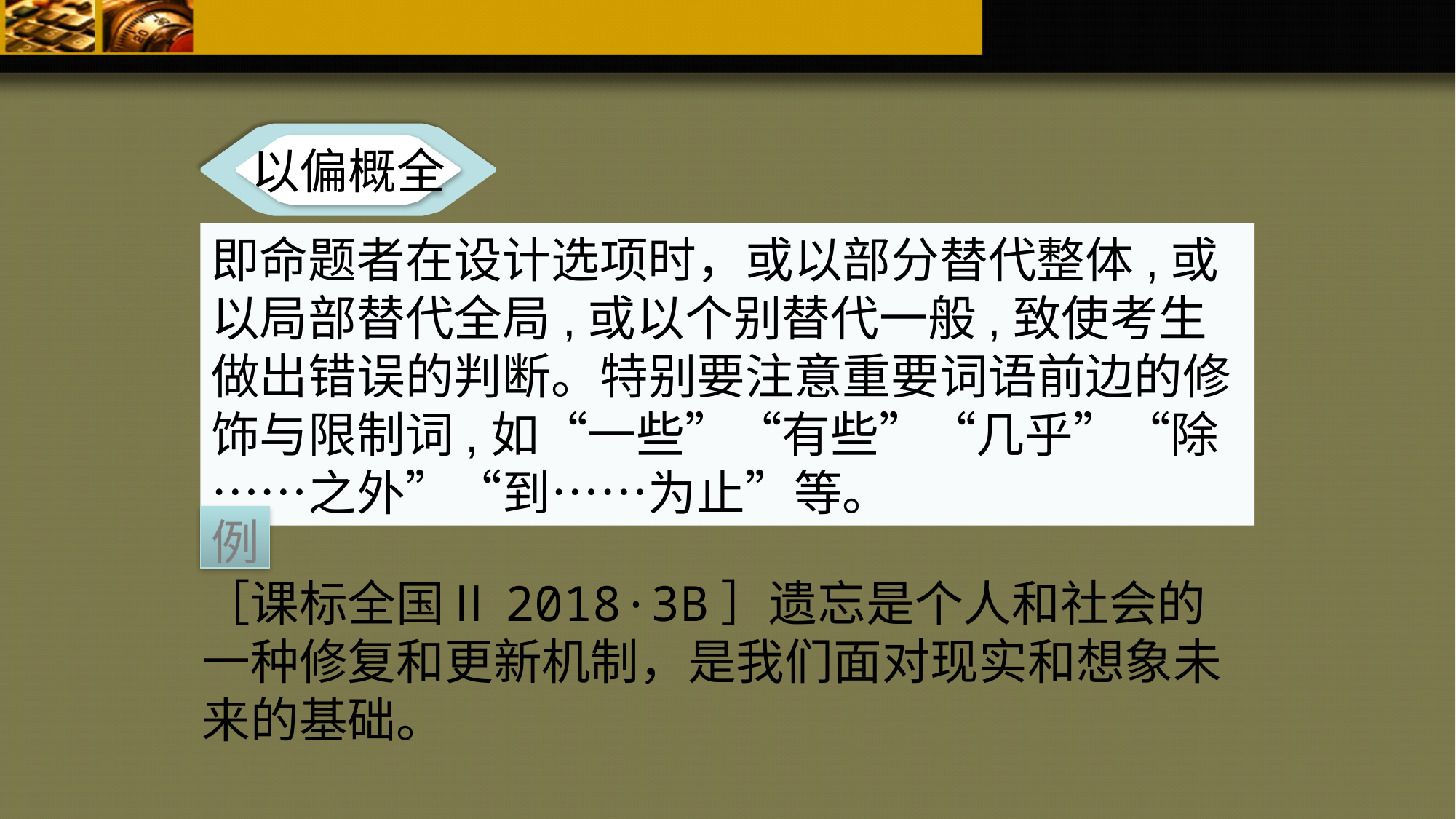

以偏概全
即命题者在设计选项时，或以部分替代整体,或以局部替代全局,或以个别替代一般,致使考生做出错误的判断。特别要注意重要词语前边的修饰与限制词,如“一些”“有些”“几乎”“除……之外”“到……为止”等。
例
［课标全国Ⅱ2018·3B］遗忘是个人和社会的一种修复和更新机制，是我们面对现实和想象未来的基础。